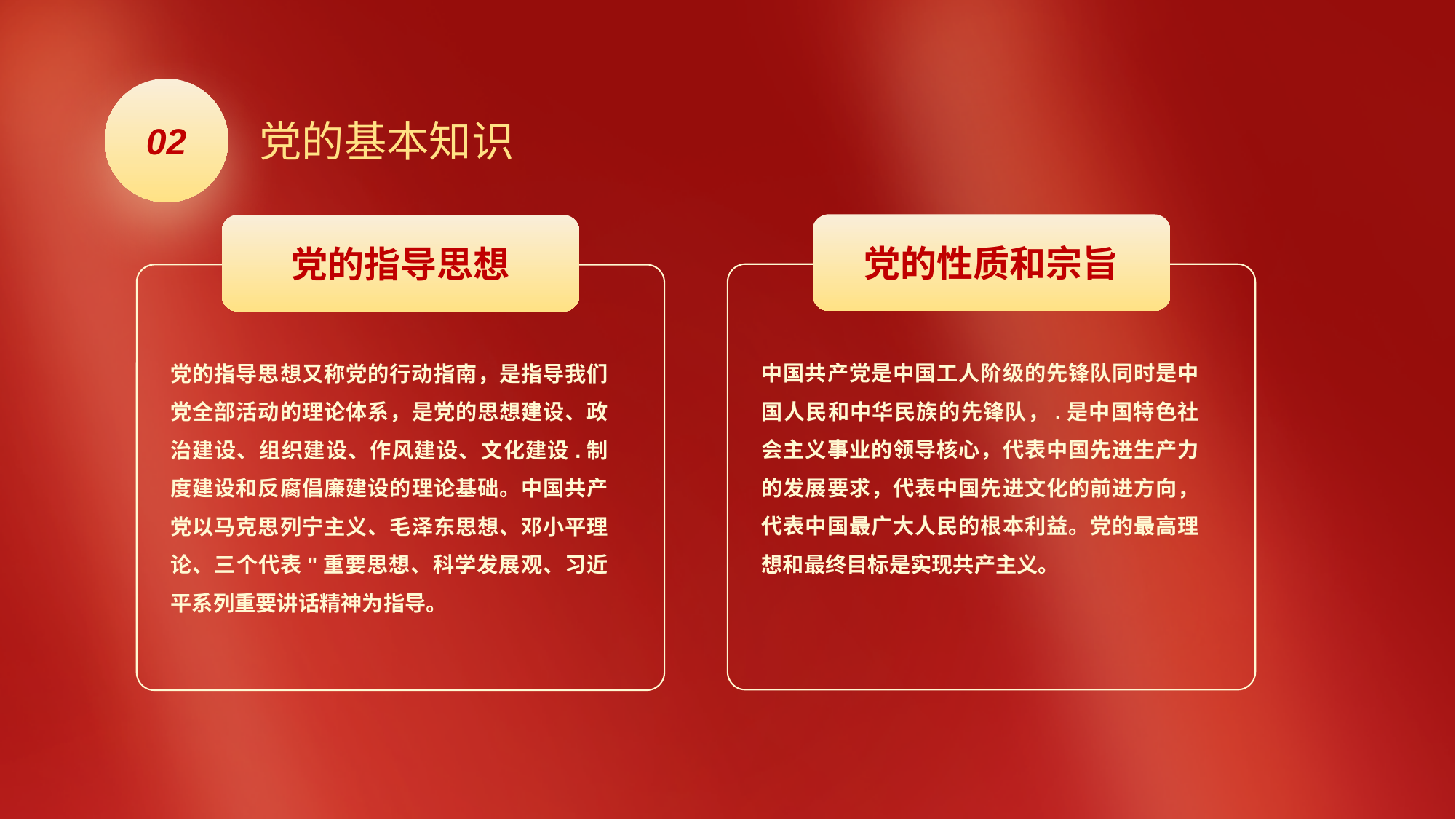

02
党的基本知识
党的性质和宗旨

中国共产党是中国工人阶级的先锋队同时是中国人民和中华民族的先锋队，.是中国特色社会主义事业的领导核心，代表中国先进生产力的发展要求，代表中国先进文化的前进方向，代表中国最广大人民的根本利益。党的最高理想和最终目标是实现共产主义。
党的指导思想

党的指导思想又称党的行动指南，是指导我们党全部活动的理论体系，是党的思想建设、政治建设、组织建设、作风建设、文化建设.制度建设和反腐倡廉建设的理论基础。中国共产党以马克思列宁主义、毛泽东思想、邓小平理论、三个代表"重要思想、科学发展观、习近平系列重要讲话精神为指导。